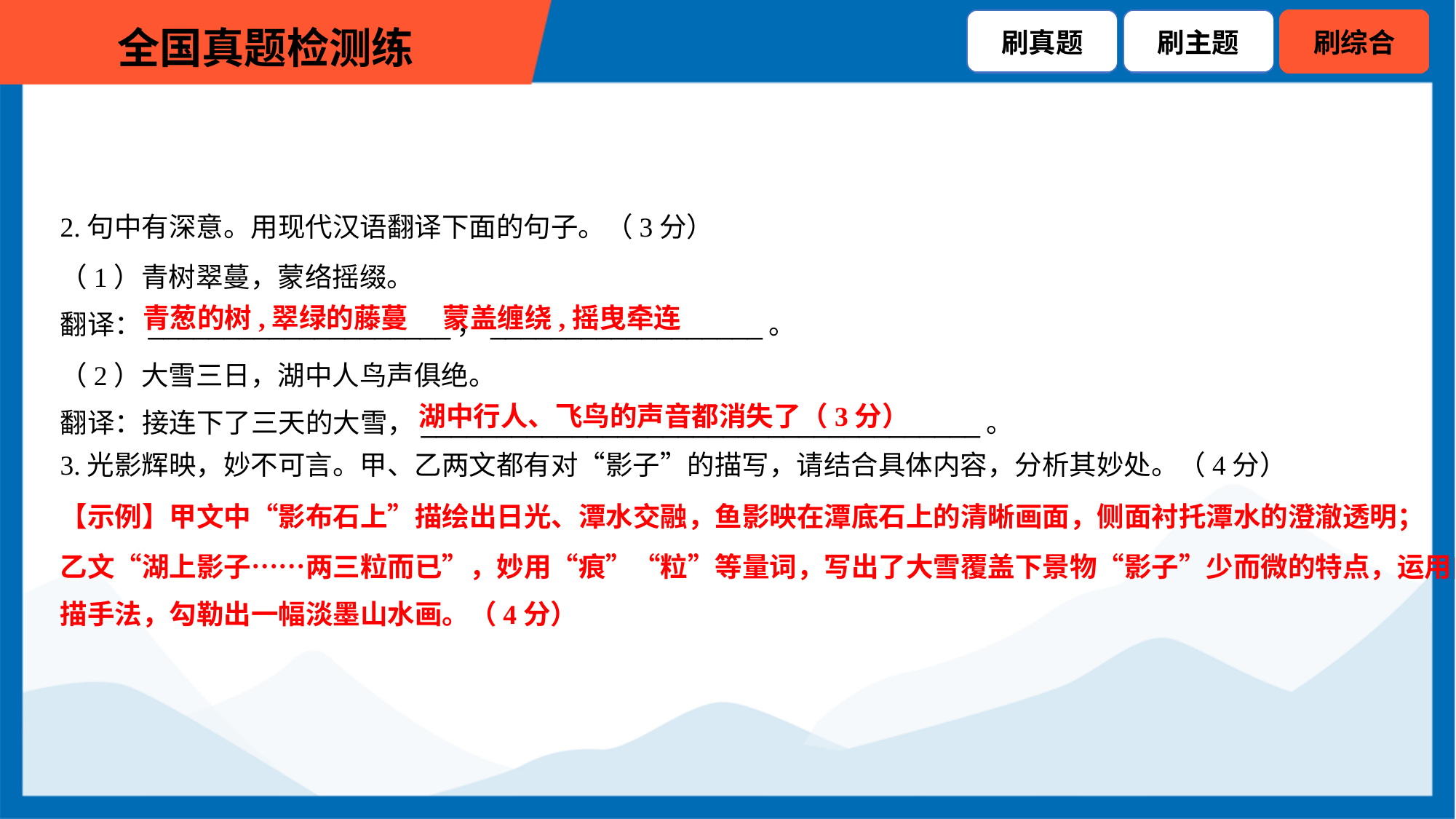

2.句中有深意。用现代汉语翻译下面的句子。（3分）
（1）青树翠蔓，蒙络摇缀。
翻译：____________________，__________________。
青葱的树,翠绿的藤蔓
蒙盖缠绕,摇曳牵连
（2）大雪三日，湖中人鸟声俱绝。
翻译：接连下了三天的大雪，_____________________________________。
湖中行人、飞鸟的声音都消失了（3分）
3.光影辉映，妙不可言。甲、乙两文都有对“影子”的描写，请结合具体内容，分析其妙处。（4分）
【示例】甲文中“影布石上”描绘出日光、潭水交融，鱼影映在潭底石上的清晰画面，侧面衬托潭水的澄澈透明；
乙文“湖上影子……两三粒而已”，妙用“痕”“粒”等量词，写出了大雪覆盖下景物“影子”少而微的特点，运用白
描手法，勾勒出一幅淡墨山水画。（4分）